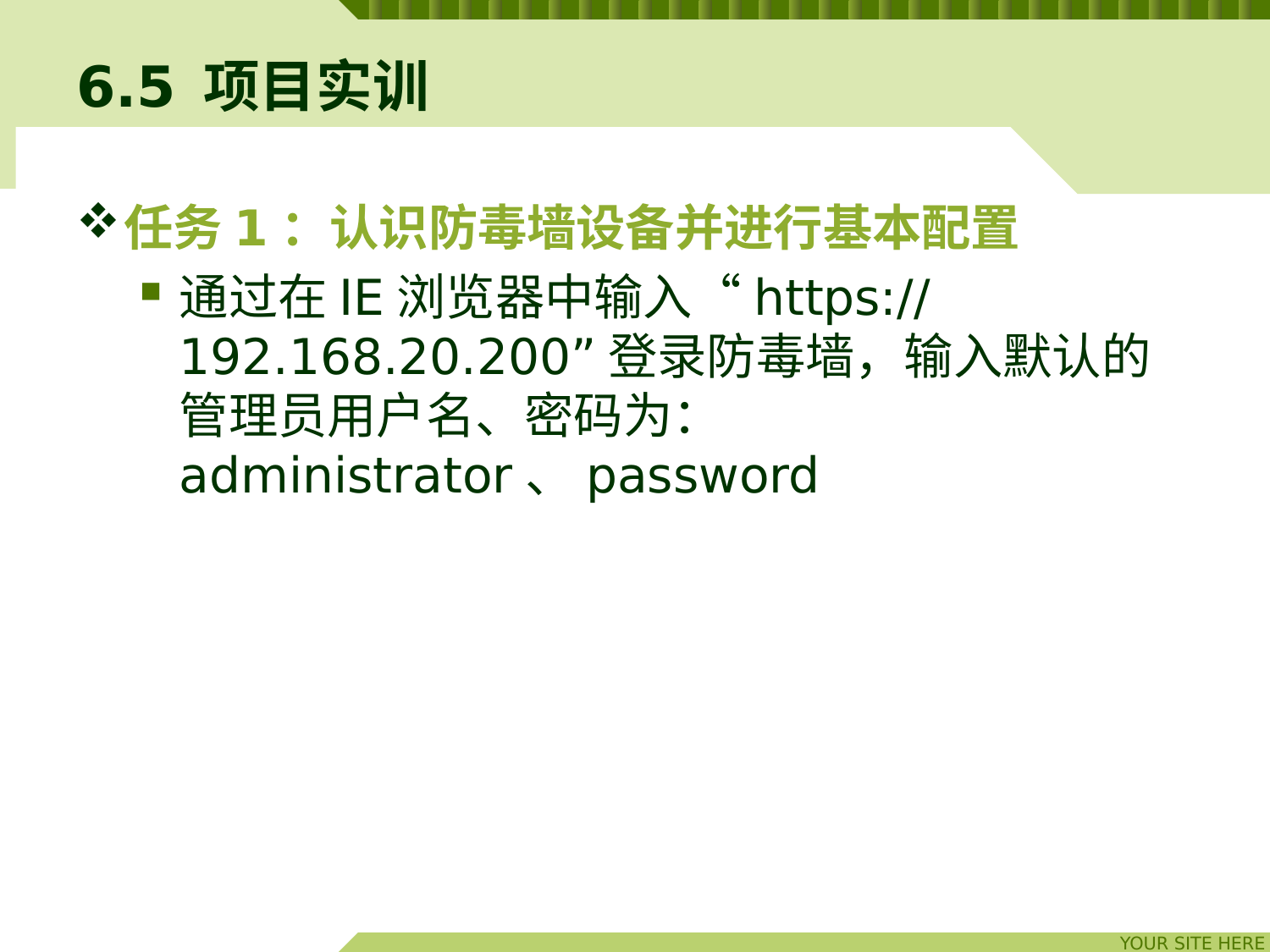

# 6.5	项目实训
任务1：认识防毒墙设备并进行基本配置
通过在IE浏览器中输入“https://192.168.20.200”登录防毒墙，输入默认的管理员用户名、密码为：administrator、password